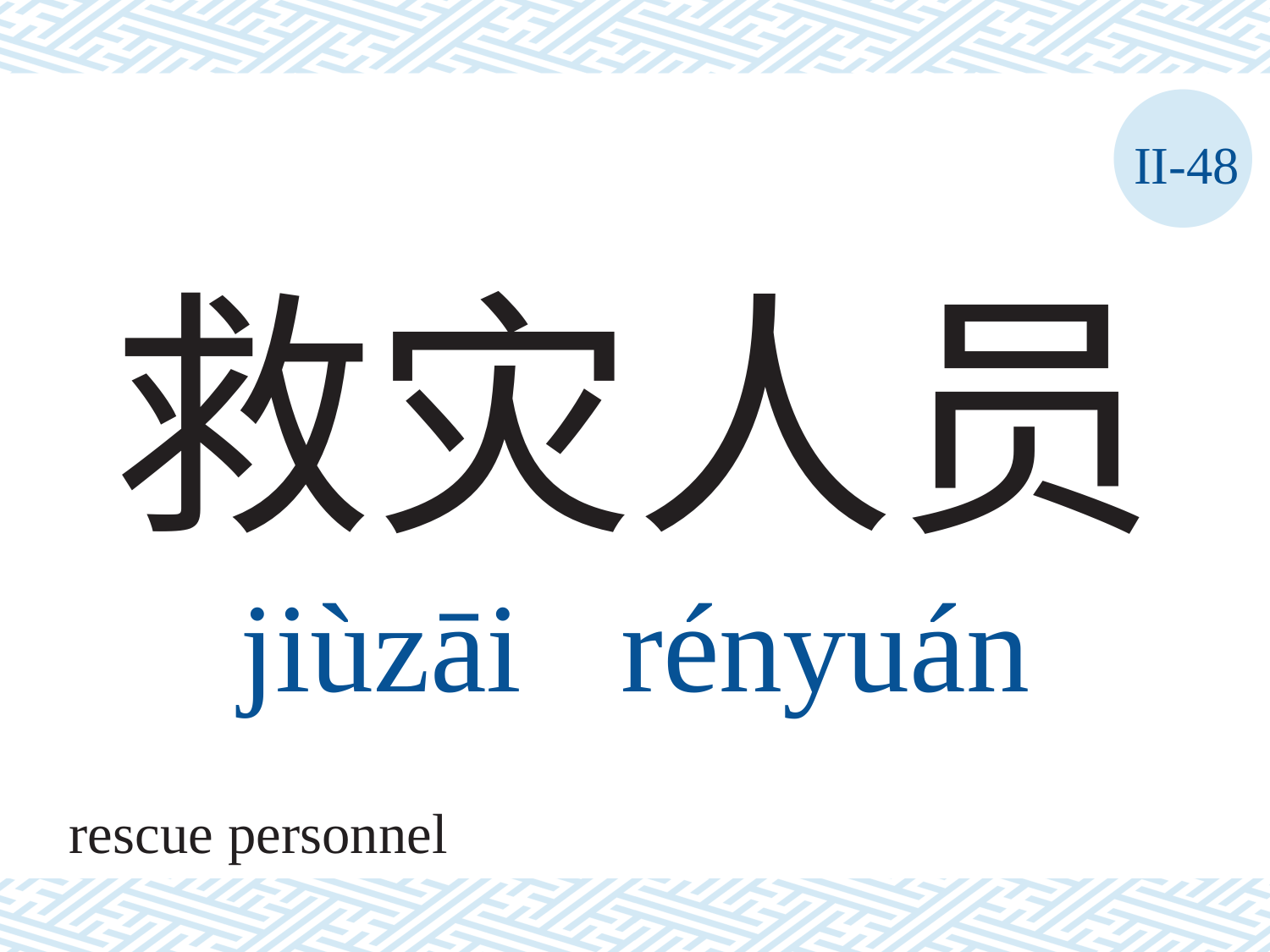

II-48
# 救灾人员 jiùzāi	rényuán
rescue personnel